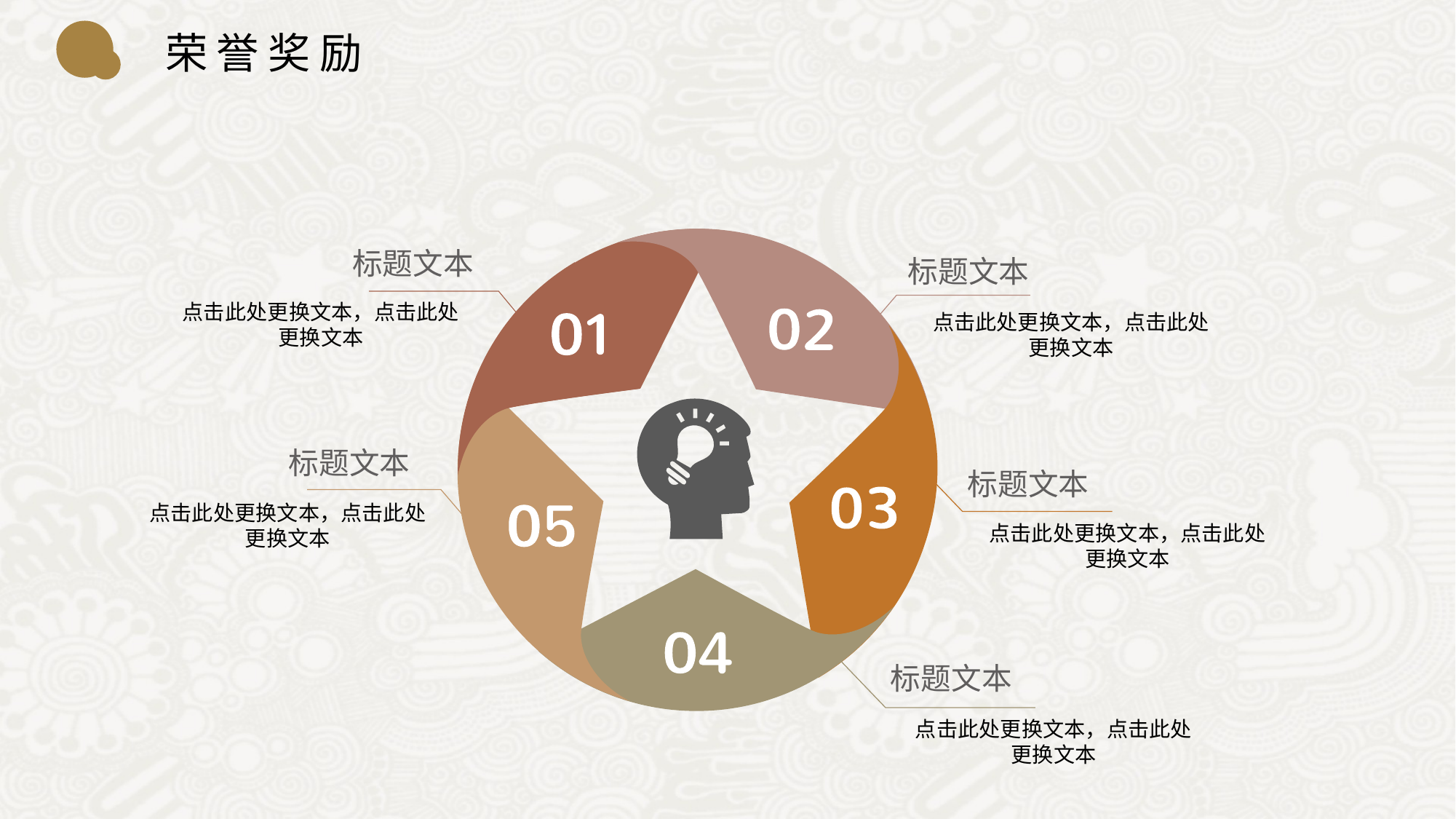

荣誉奖励

标题文本

点击此处更换文本，点击此处更换文本
标题文本

点击此处更换文本，点击此处更换文本
标题文本

点击此处更换文本，点击此处更换文本

标题文本
点击此处更换文本，点击此处更换文本

标题文本
点击此处更换文本，点击此处更换文本